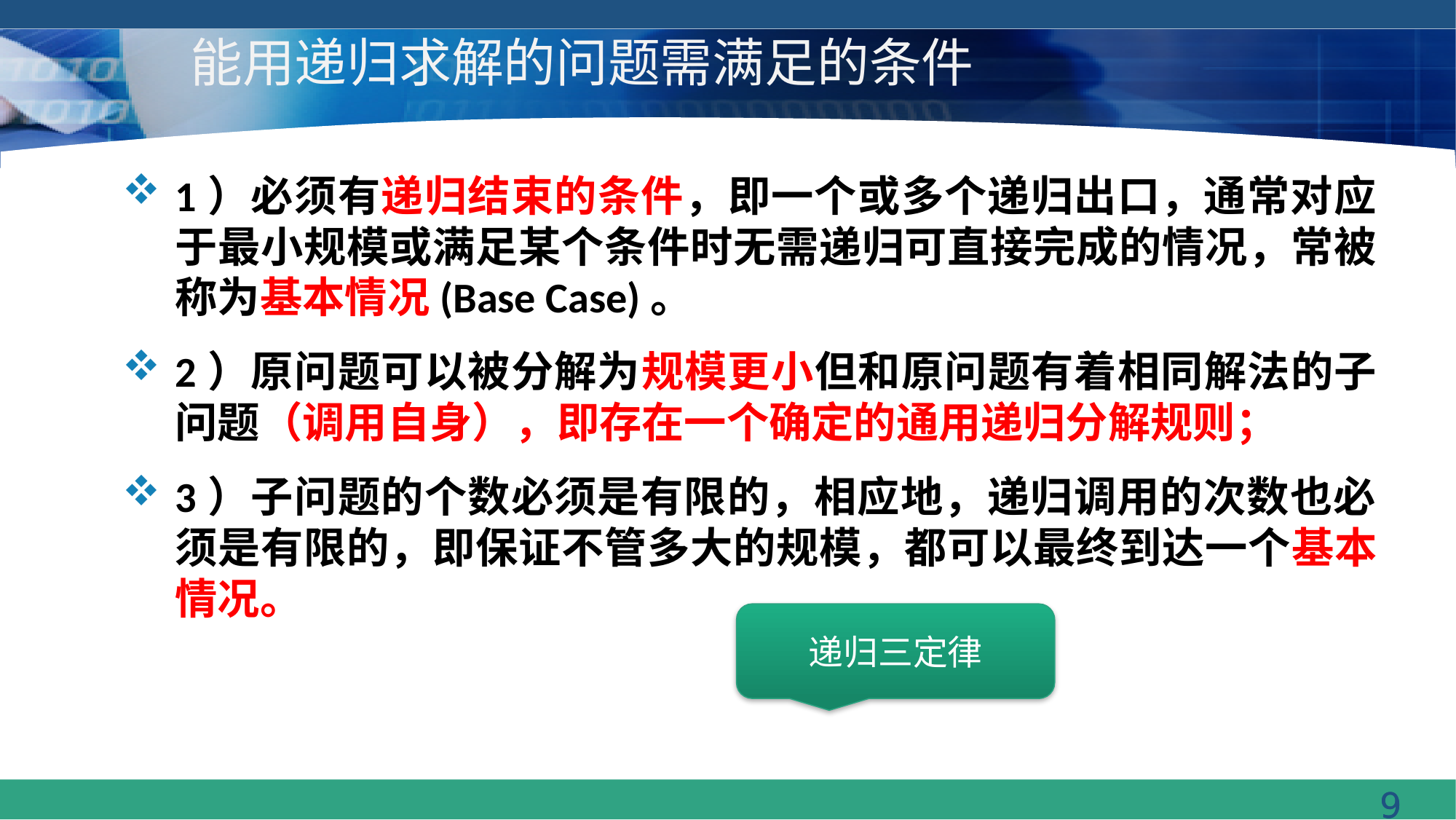

# 能用递归求解的问题需满足的条件
1）必须有递归结束的条件，即一个或多个递归出口，通常对应于最小规模或满足某个条件时无需递归可直接完成的情况，常被称为基本情况(Base Case)。
2）原问题可以被分解为规模更小但和原问题有着相同解法的子问题（调用自身），即存在一个确定的通用递归分解规则；
3）子问题的个数必须是有限的，相应地，递归调用的次数也必须是有限的，即保证不管多大的规模，都可以最终到达一个基本情况。

递归三定律